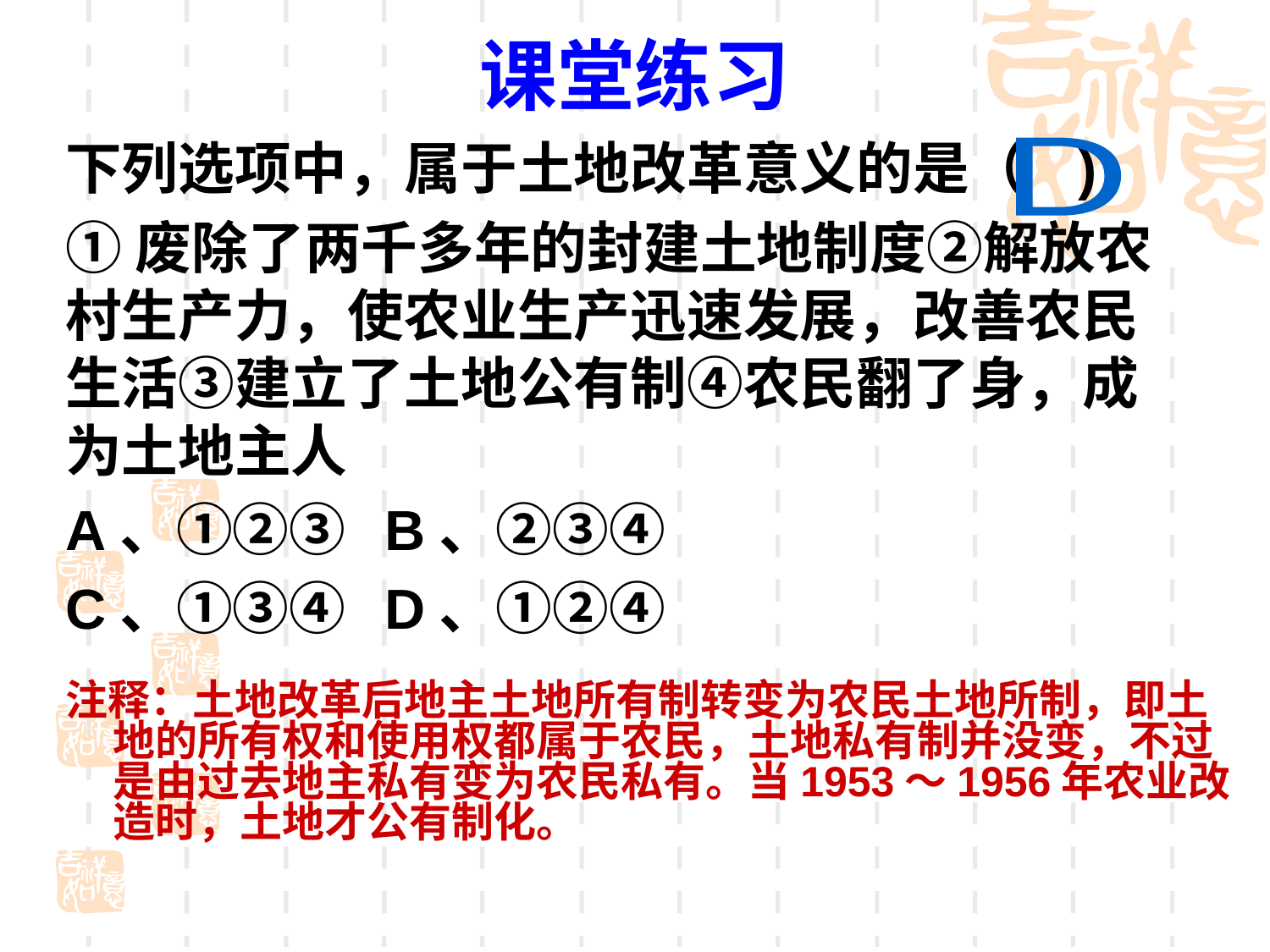

课堂练习
下列选项中，属于土地改革意义的是（   )
①废除了两千多年的封建土地制度②解放农村生产力，使农业生产迅速发展，改善农民生活③建立了土地公有制④农民翻了身，成为土地主人
A、①②③  B、②③④
C、①③④  D、①②④
D
注释：土地改革后地主土地所有制转变为农民土地所制，即土地的所有权和使用权都属于农民，土地私有制并没变，不过是由过去地主私有变为农民私有。当1953～1956年农业改造时，土地才公有制化。